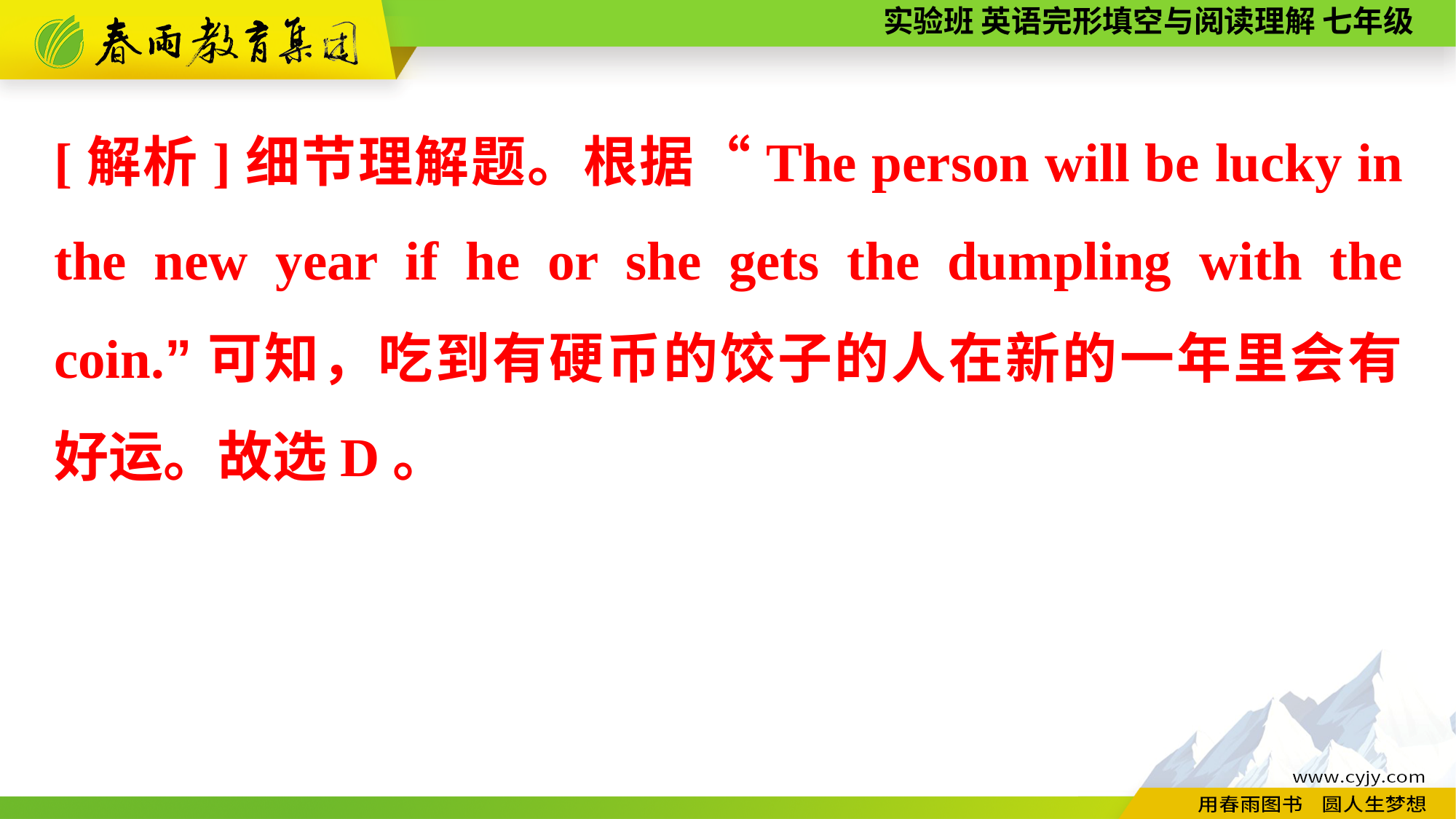

[解析]细节理解题。根据“The person will be lucky in the new year if he or she gets the dumpling with the coin.”可知，吃到有硬币的饺子的人在新的一年里会有好运。故选D。